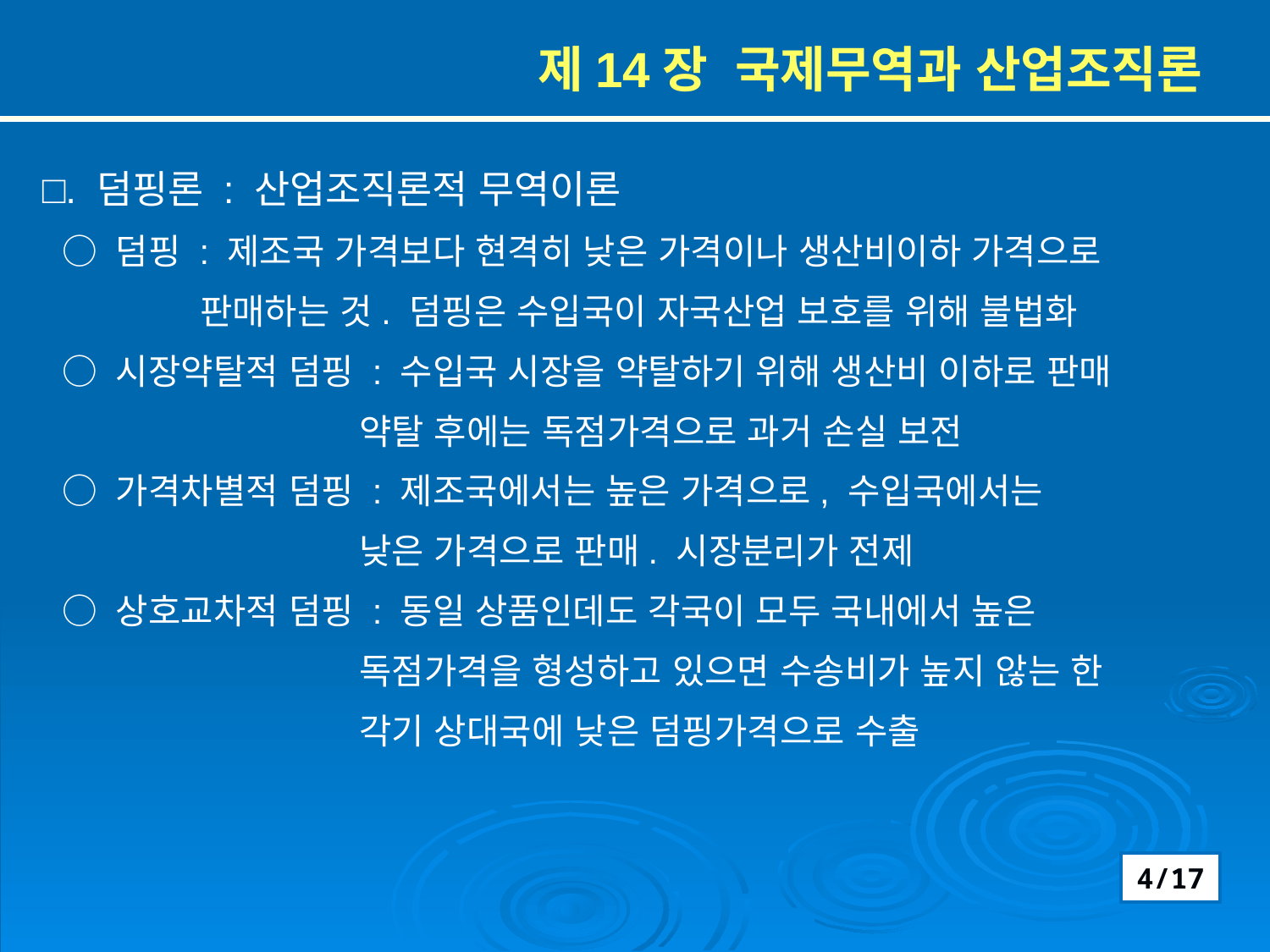

제14장  국제무역과 산업조직론

□. 덤핑론 : 산업조직론적 무역이론
  ○ 덤핑 : 제조국 가격보다 현격히 낮은 가격이나 생산비이하 가격으로
               판매하는 것. 덤핑은 수입국이 자국산업 보호를 위해 불법화
  ○ 시장약탈적 덤핑 : 수입국 시장을 약탈하기 위해 생산비 이하로 판매
                               약탈 후에는 독점가격으로 과거 손실 보전
  ○ 가격차별적 덤핑 : 제조국에서는 높은 가격으로, 수입국에서는
                               낮은 가격으로 판매. 시장분리가 전제
  ○ 상호교차적 덤핑 : 동일 상품인데도 각국이 모두 국내에서 높은
                               독점가격을 형성하고 있으면 수송비가 높지 않는 한
                               각기 상대국에 낮은 덤핑가격으로 수출
4/17